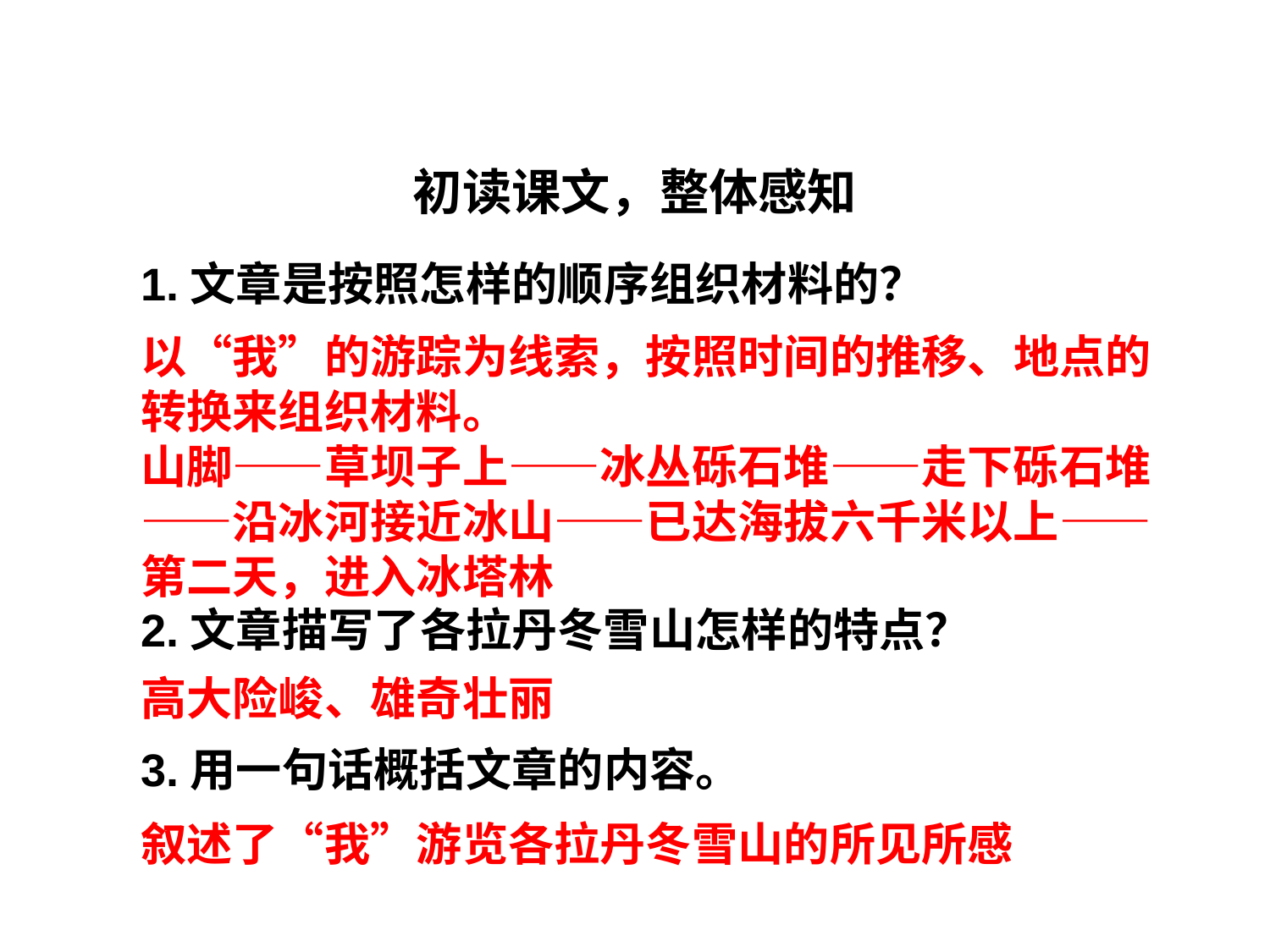

初读课文，整体感知
1.文章是按照怎样的顺序组织材料的？
以“我”的游踪为线索，按照时间的推移、地点的转换来组织材料。
山脚——草坝子上——冰丛砾石堆——走下砾石堆——沿冰河接近冰山——已达海拔六千米以上——第二天，进入冰塔林
2.文章描写了各拉丹冬雪山怎样的特点？
高大险峻、雄奇壮丽
3.用一句话概括文章的内容。
叙述了“我”游览各拉丹冬雪山的所见所感